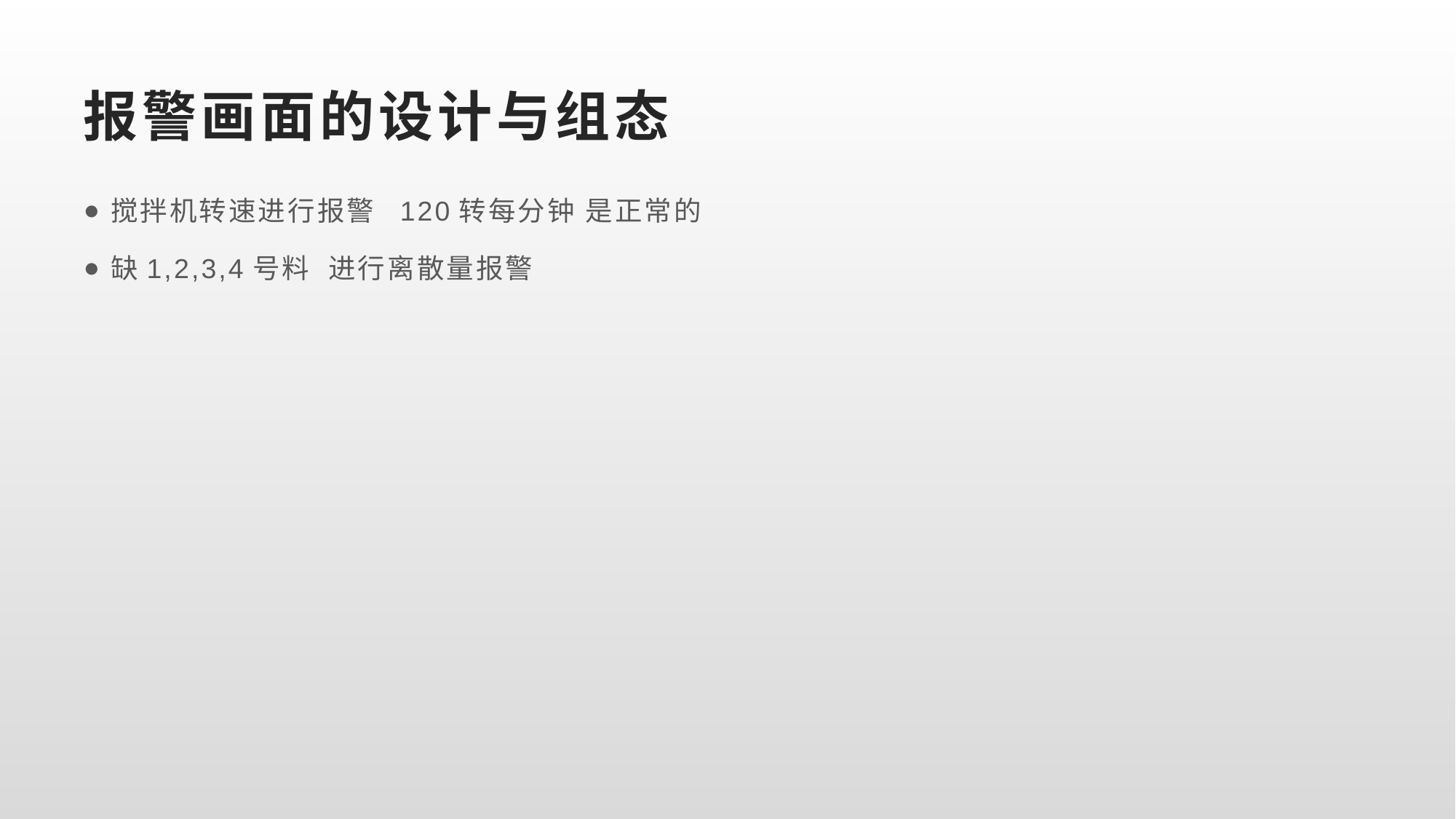

# 报警画面的设计与组态
搅拌机转速进行报警  120转每分钟 是正常的
缺1,2,3,4号料  进行离散量报警